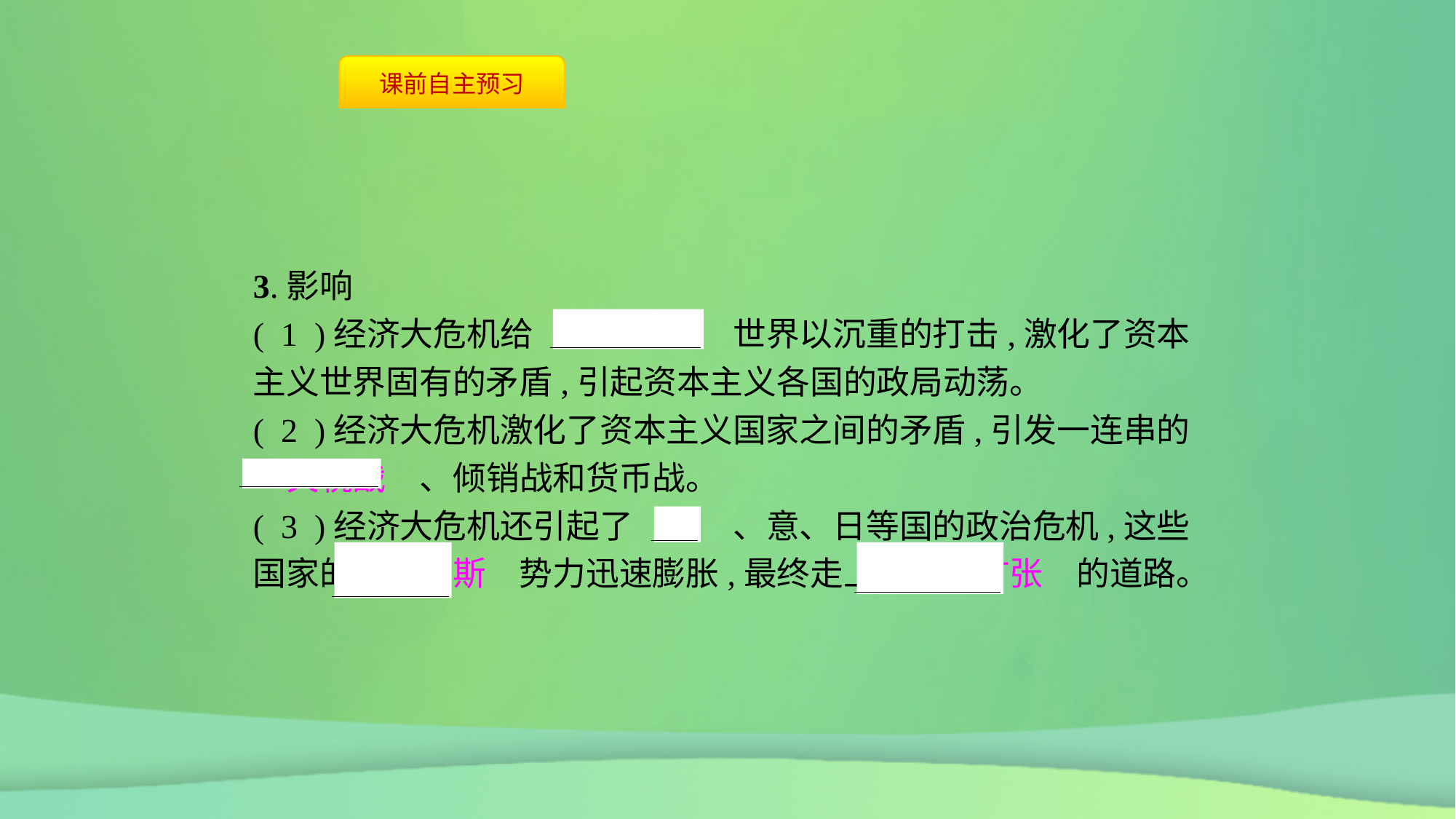

3.影响
(  1  )经济大危机给　资本主义　世界以沉重的打击,激化了资本主义世界固有的矛盾,引起资本主义各国的政局动荡。
(  2  )经济大危机激化了资本主义国家之间的矛盾,引发一连串的　关税战　、倾销战和货币战。
(  3  )经济大危机还引起了　德　、意、日等国的政治危机,这些国家的　法西斯　势力迅速膨胀,最终走上　对外扩张　的道路。